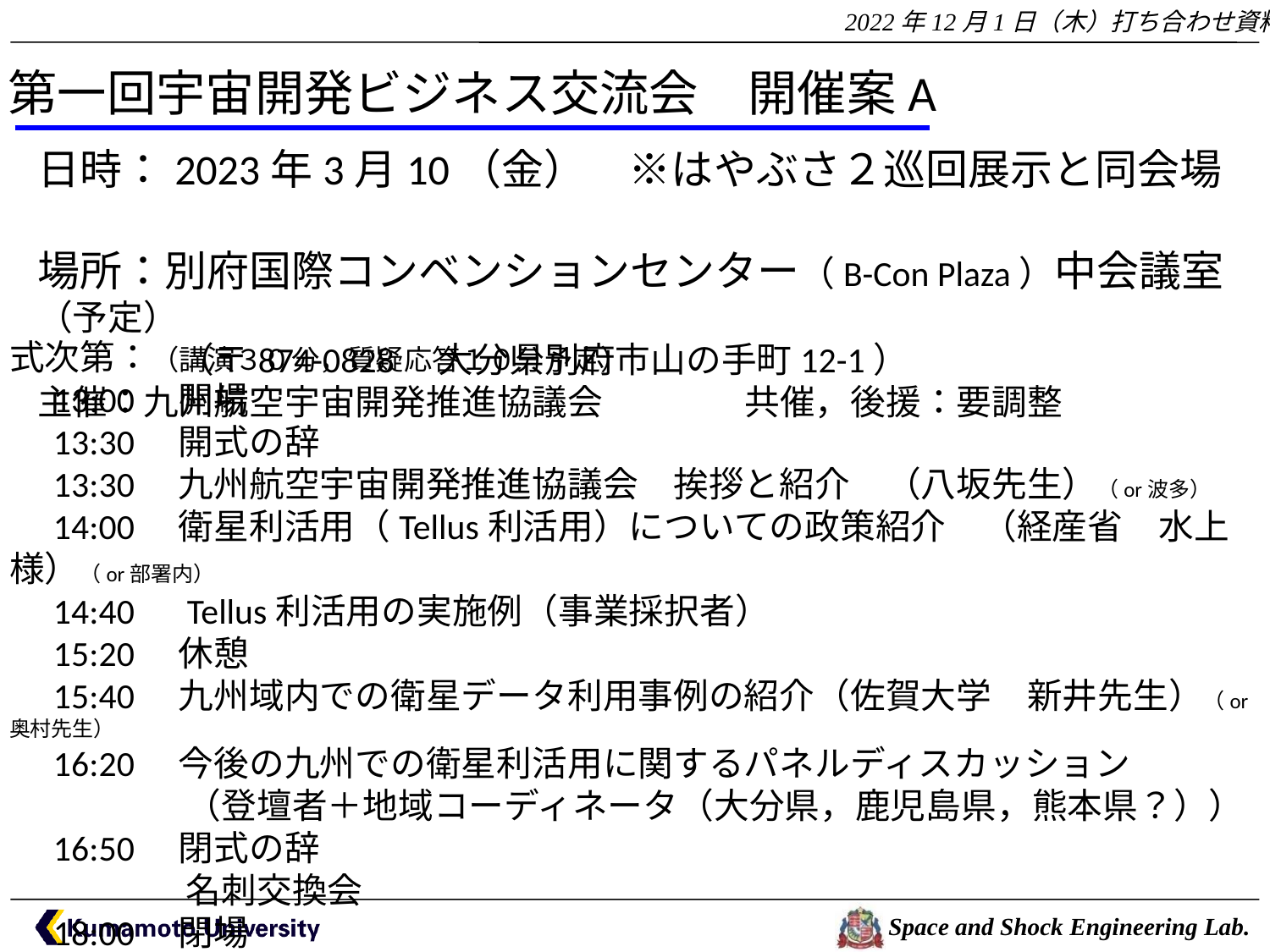

第一回宇宙開発ビジネス交流会　開催案A
日時：2023年3月10（金）　※はやぶさ２巡回展示と同会場
場所：別府国際コンベンションセンター（B-Con Plaza）中会議室（予定）
　　　　（〒874-0828　大分県別府市山の手町12-1）
主催：九州航空宇宙開発推進協議会　　　　共催，後援：要調整
式次第：（講演３０分，質疑応答１０分予定）
　13:00　開場
　13:30　開式の辞
　13:30　九州航空宇宙開発推進協議会　挨拶と紹介　（八坂先生）（or波多）
　14:00　衛星利活用（Tellus利活用）についての政策紹介　（経産省　水上様）（or部署内）
　14:40　Tellus利活用の実施例（事業採択者）
　15:20　休憩
　15:40　九州域内での衛星データ利用事例の紹介（佐賀大学　新井先生）（or奥村先生）
　16:20　今後の九州での衛星利活用に関するパネルディスカッション
　　　　　（登壇者＋地域コーディネータ（大分県，鹿児島県，熊本県？））
　16:50　閉式の辞
　　　　　名刺交換会
　18:00　閉場